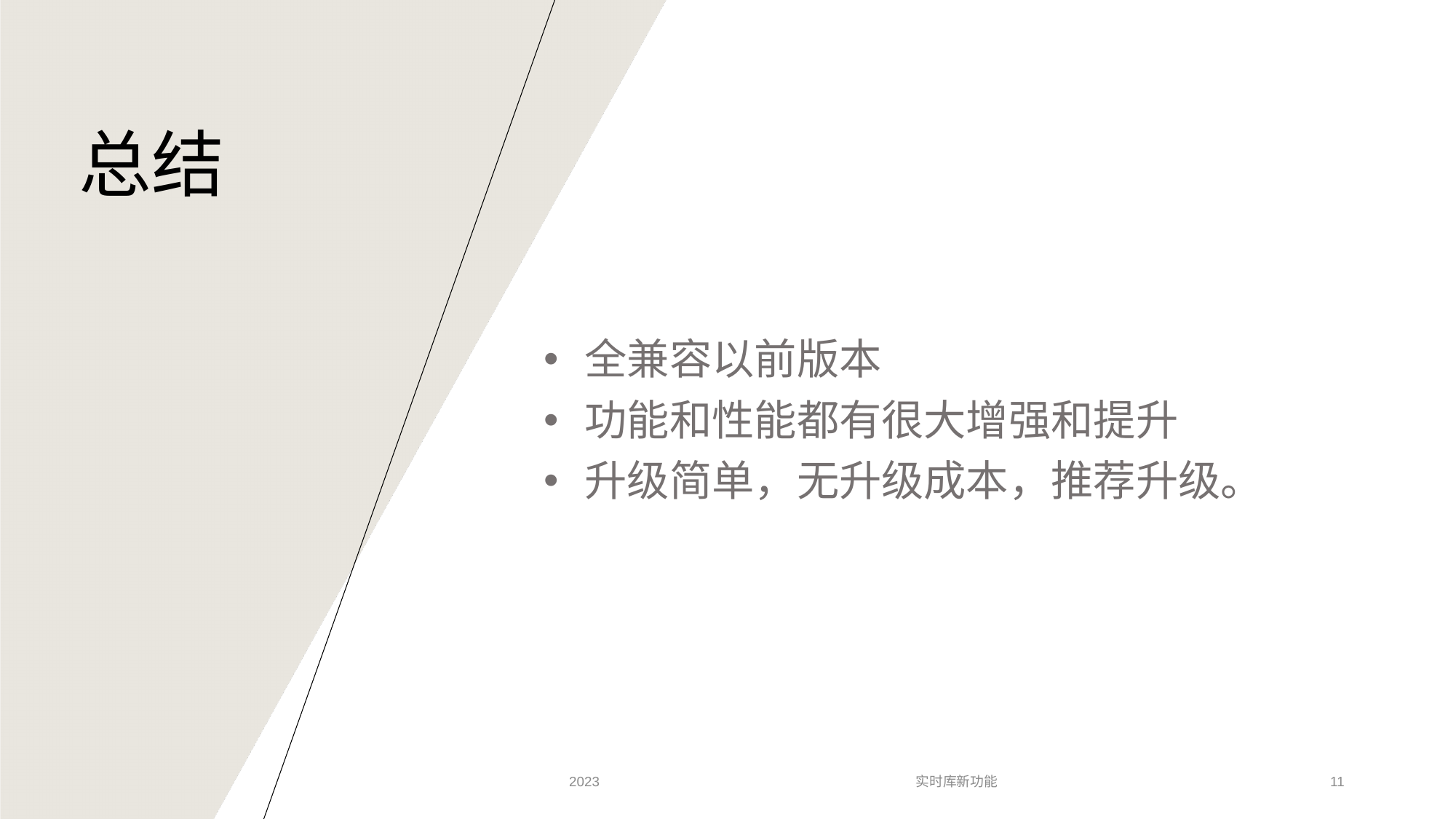

总结
全兼容以前版本
功能和性能都有很大增强和提升
升级简单，无升级成本，推荐升级。
2023
实时库新功能
11